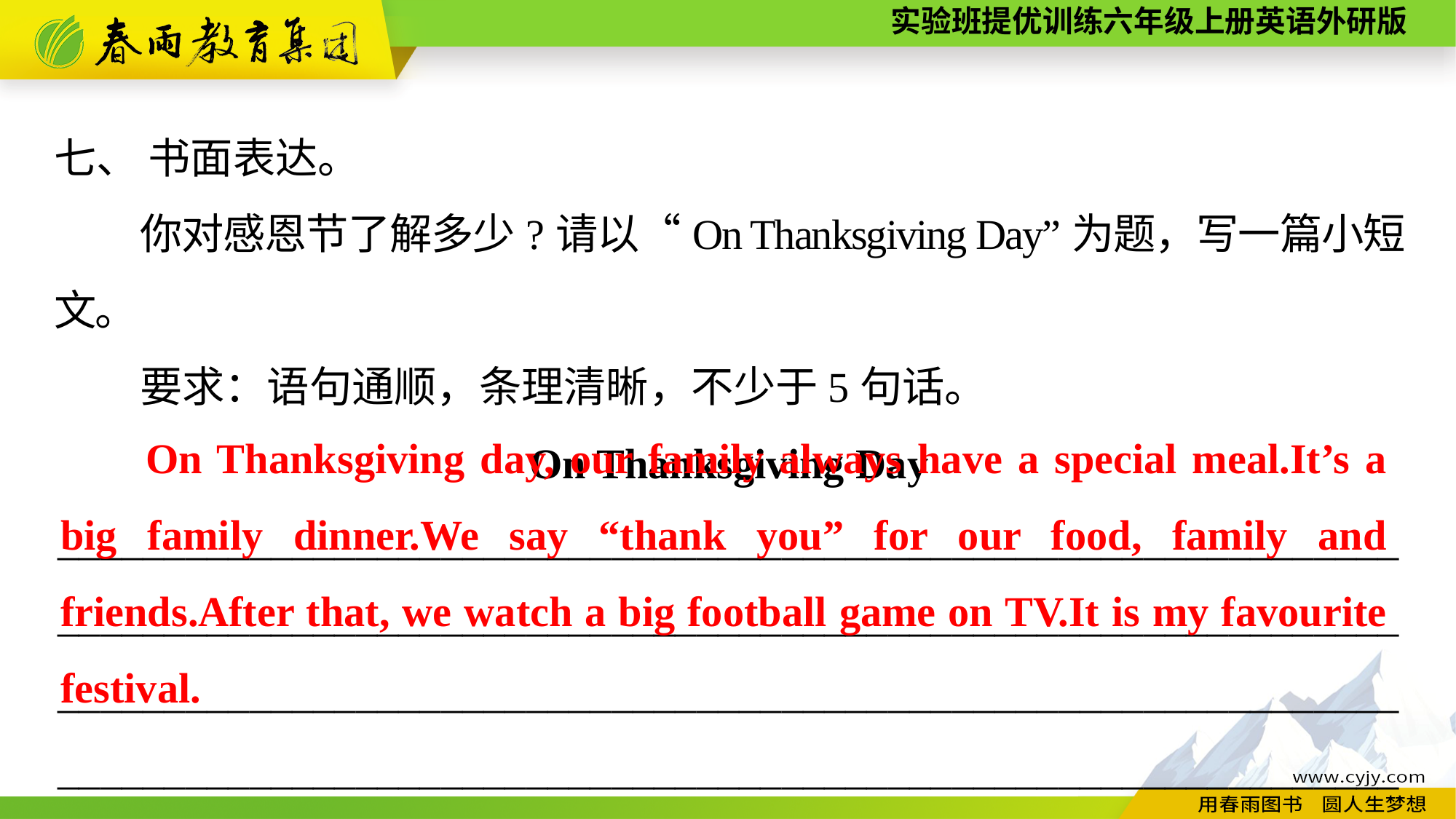

七、 书面表达。
你对感恩节了解多少?请以“On Thanksgiving Day”为题，写一篇小短文。
要求：语句通顺，条理清晰，不少于5句话。
On Thanksgiving Day
____________________________________________________________________________________________________________________________________________________________________________________________________________________________________________________________
On Thanksgiving day, our family always have a special meal.It’s a big family dinner.We say “thank you” for our food, family and friends.After that, we watch a big football game on TV.It is my favourite festival.